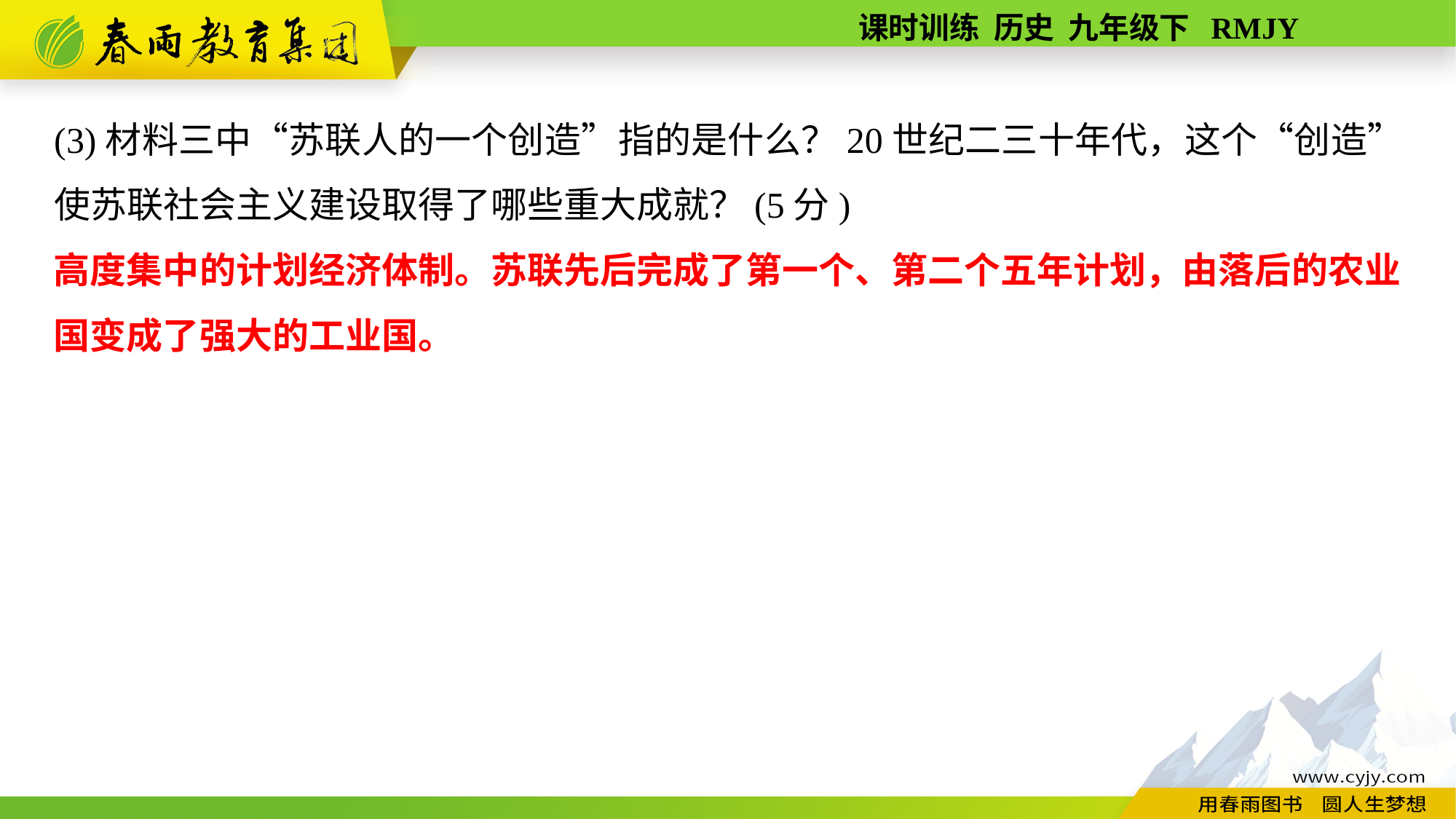

(3)材料三中“苏联人的一个创造”指的是什么？20世纪二三十年代，这个“创造”使苏联社会主义建设取得了哪些重大成就？(5分)
高度集中的计划经济体制。苏联先后完成了第一个、第二个五年计划，由落后的农业国变成了强大的工业国。